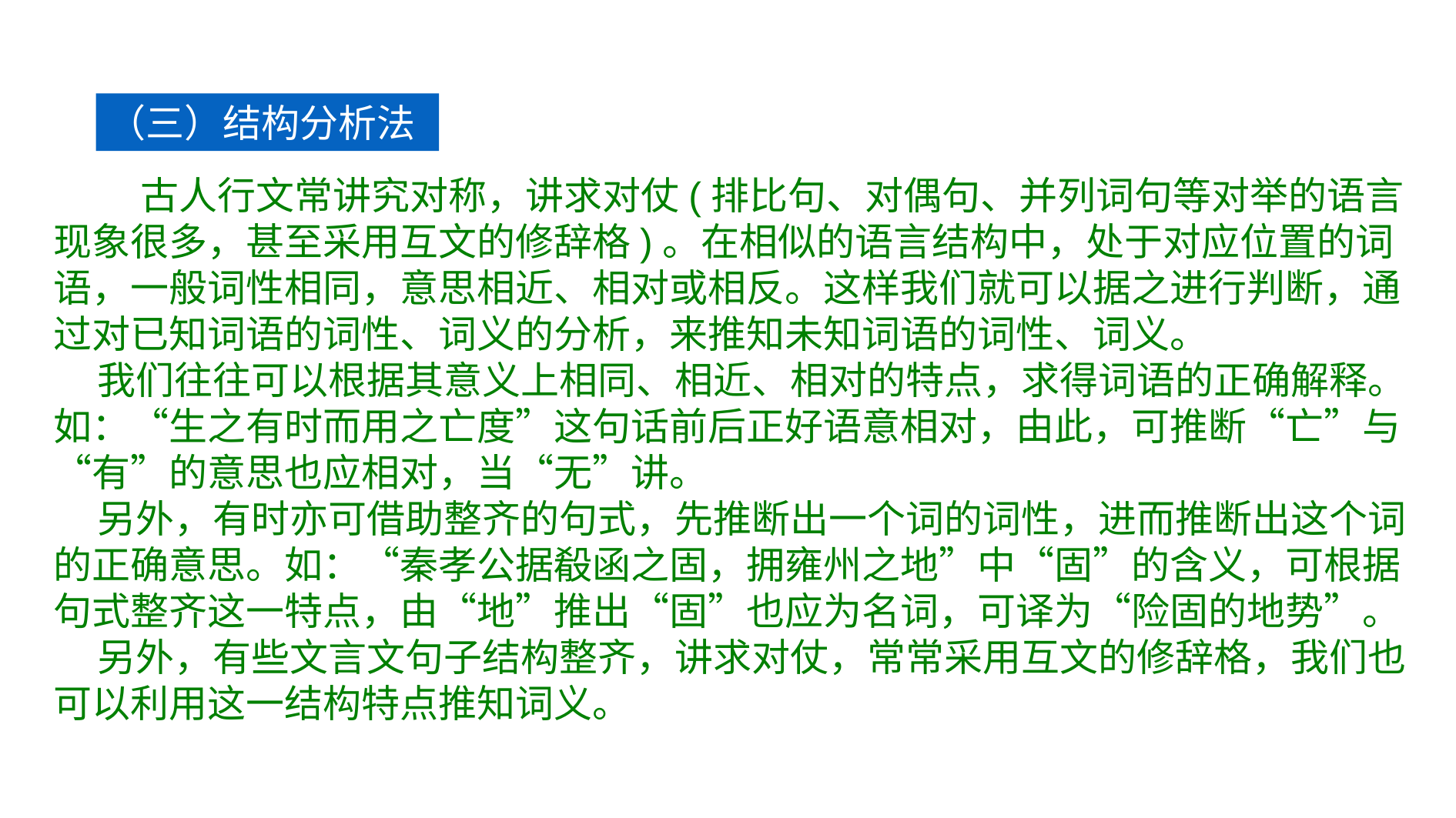

（三）结构分析法
         古人行文常讲究对称，讲求对仗(排比句、对偶句、并列词句等对举的语言现象很多，甚至采用互文的修辞格)。在相似的语言结构中，处于对应位置的词语，一般词性相同，意思相近、相对或相反。这样我们就可以据之进行判断，通过对已知词语的词性、词义的分析，来推知未知词语的词性、词义。
    我们往往可以根据其意义上相同、相近、相对的特点，求得词语的正确解释。如：“生之有时而用之亡度”这句话前后正好语意相对，由此，可推断“亡”与“有”的意思也应相对，当“无”讲。
    另外，有时亦可借助整齐的句式，先推断出一个词的词性，进而推断出这个词的正确意思。如：“秦孝公据殽函之固，拥雍州之地”中“固”的含义，可根据句式整齐这一特点，由“地”推出“固”也应为名词，可译为“险固的地势”。
    另外，有些文言文句子结构整齐，讲求对仗，常常采用互文的修辞格，我们也可以利用这一结构特点推知词义。